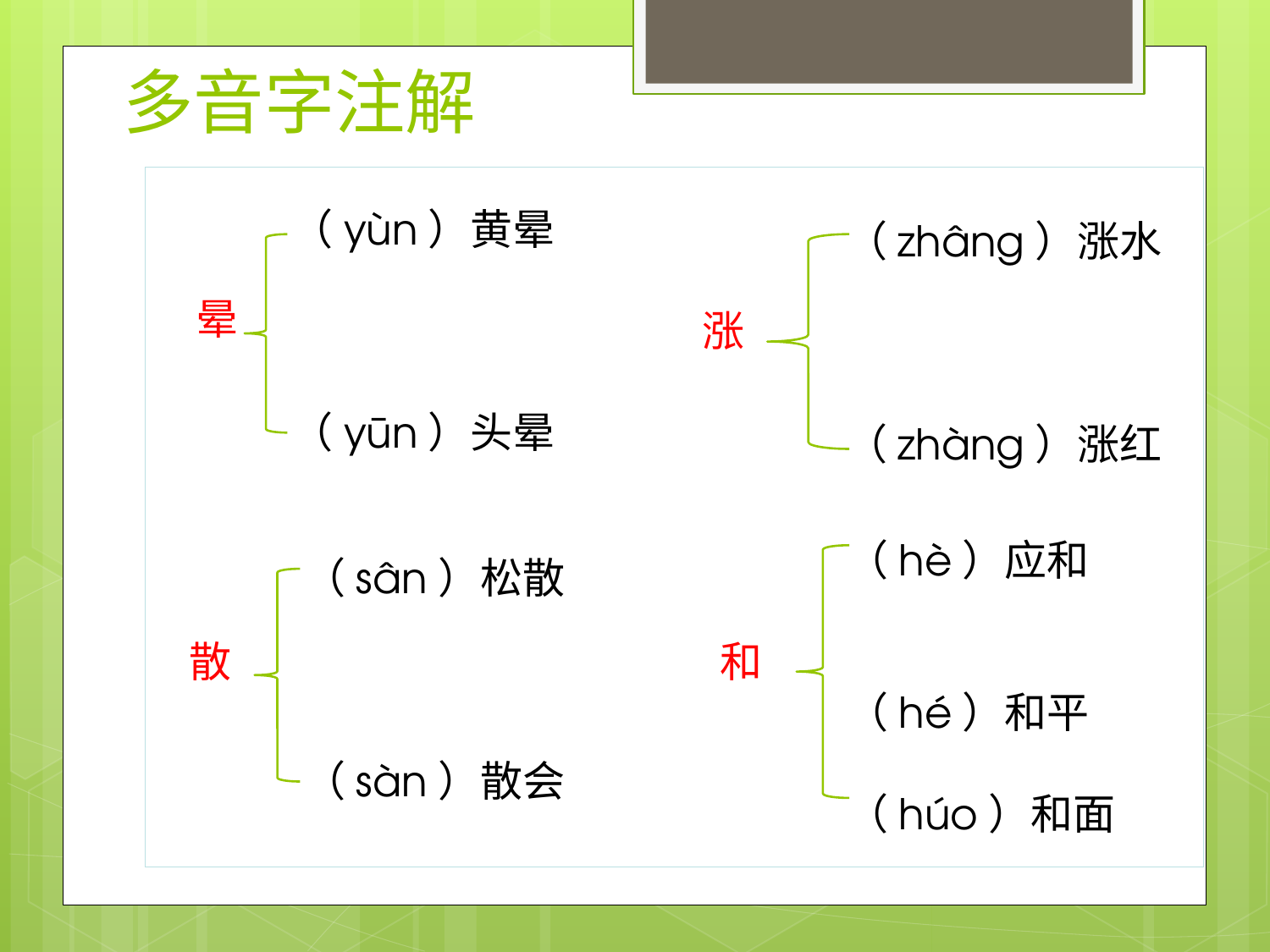

# 多音字注解

  晕

（yùn）黄晕

（yūn）头晕
（zhâng）涨水

（zhàng）涨红

涨
（hè）应和

（hé）和平

（húo）和面
（sân）松散

（sàn）散会

散
和